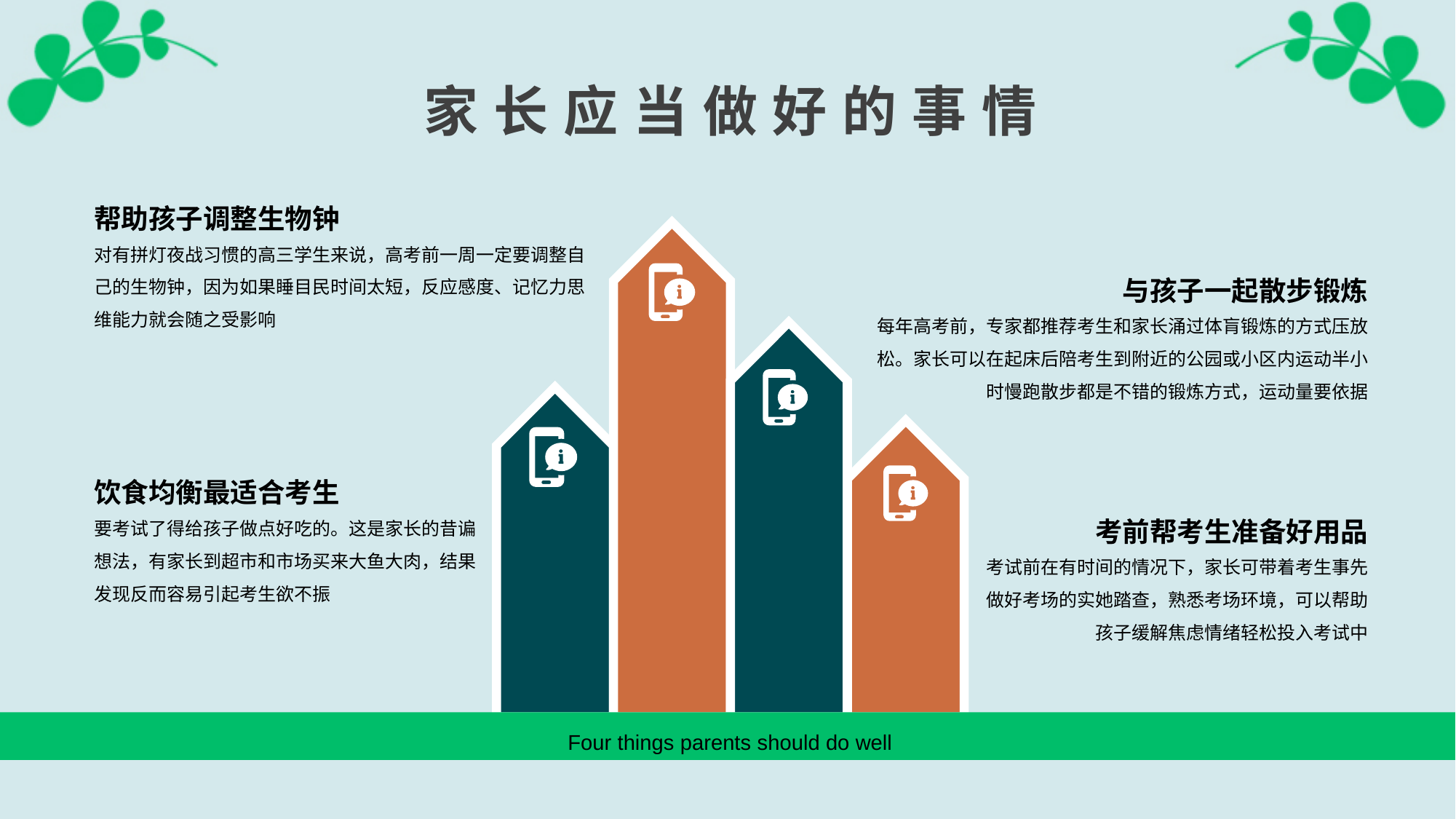

家长应当做好的事情
帮助孩子调整生物钟
对有拼灯夜战习惯的高三学生来说，高考前一周一定要调整自己的生物钟，因为如果睡目民时间太短，反应感度、记忆力思维能力就会随之受影响
与孩子一起散步锻炼

每年高考前，专家都推荐考生和家长涌过体肓锻炼的方式压放松。家长可以在起床后陪考生到附近的公园或小区内运动半小时慢跑散步都是不错的锻炼方式，运动量要依据

饮食均衡最适合考生

考前帮考生准备好用品

要考试了得给孩子做点好吃的。这是家长的昔谝想法，有家长到超市和市场买来大鱼大肉，结果发现反而容易引起考生欲不振

考试前在有时间的情况下，家长可带着考生事先做好考场的实她踏查，熟悉考场环境，可以帮助孩子缓解焦虑情绪轻松投入考试中
Four things parents should do well